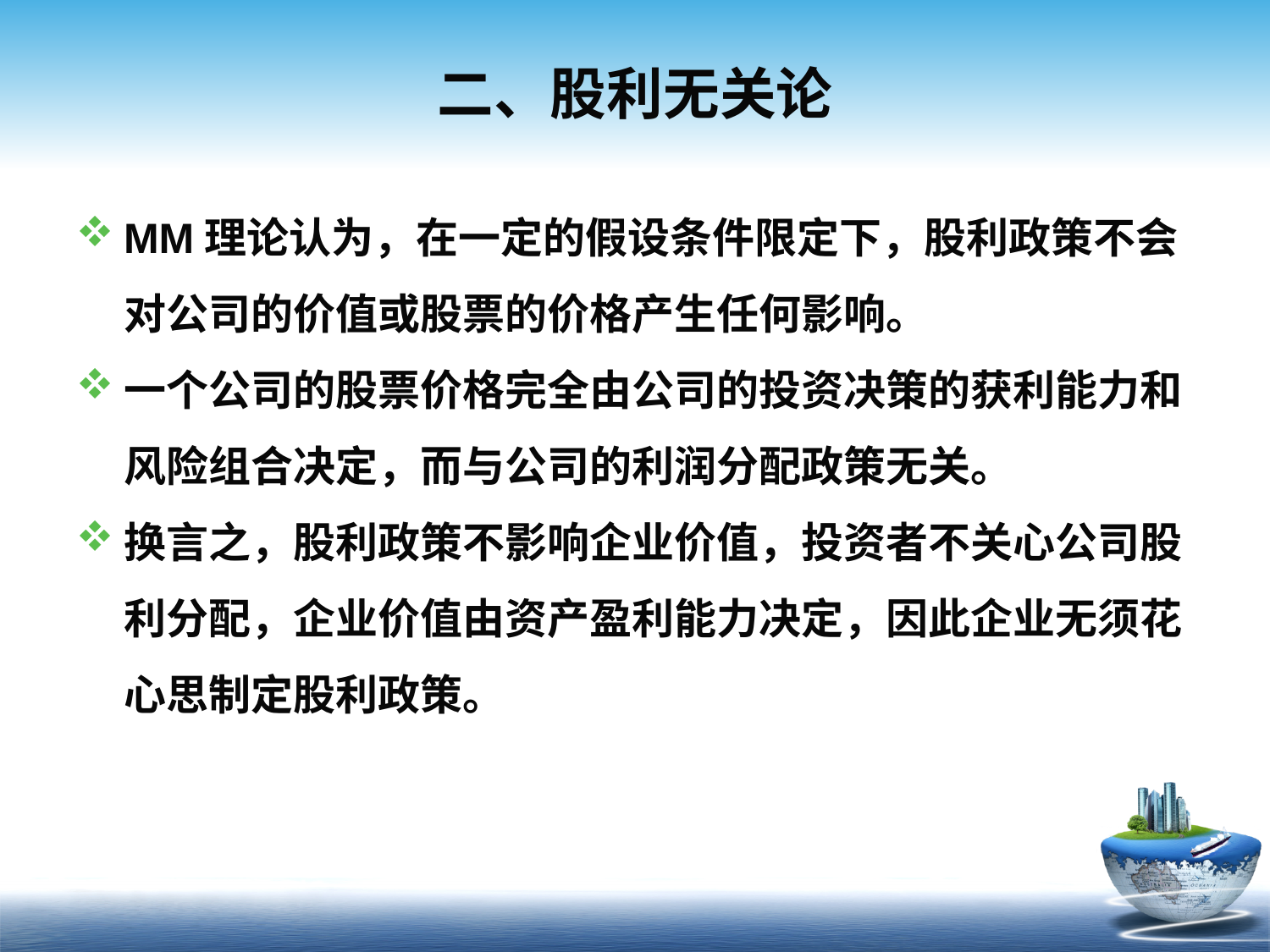

# 二、股利无关论
MM理论认为，在一定的假设条件限定下，股利政策不会对公司的价值或股票的价格产生任何影响。
一个公司的股票价格完全由公司的投资决策的获利能力和风险组合决定，而与公司的利润分配政策无关。
换言之，股利政策不影响企业价值，投资者不关心公司股利分配，企业价值由资产盈利能力决定，因此企业无须花心思制定股利政策。